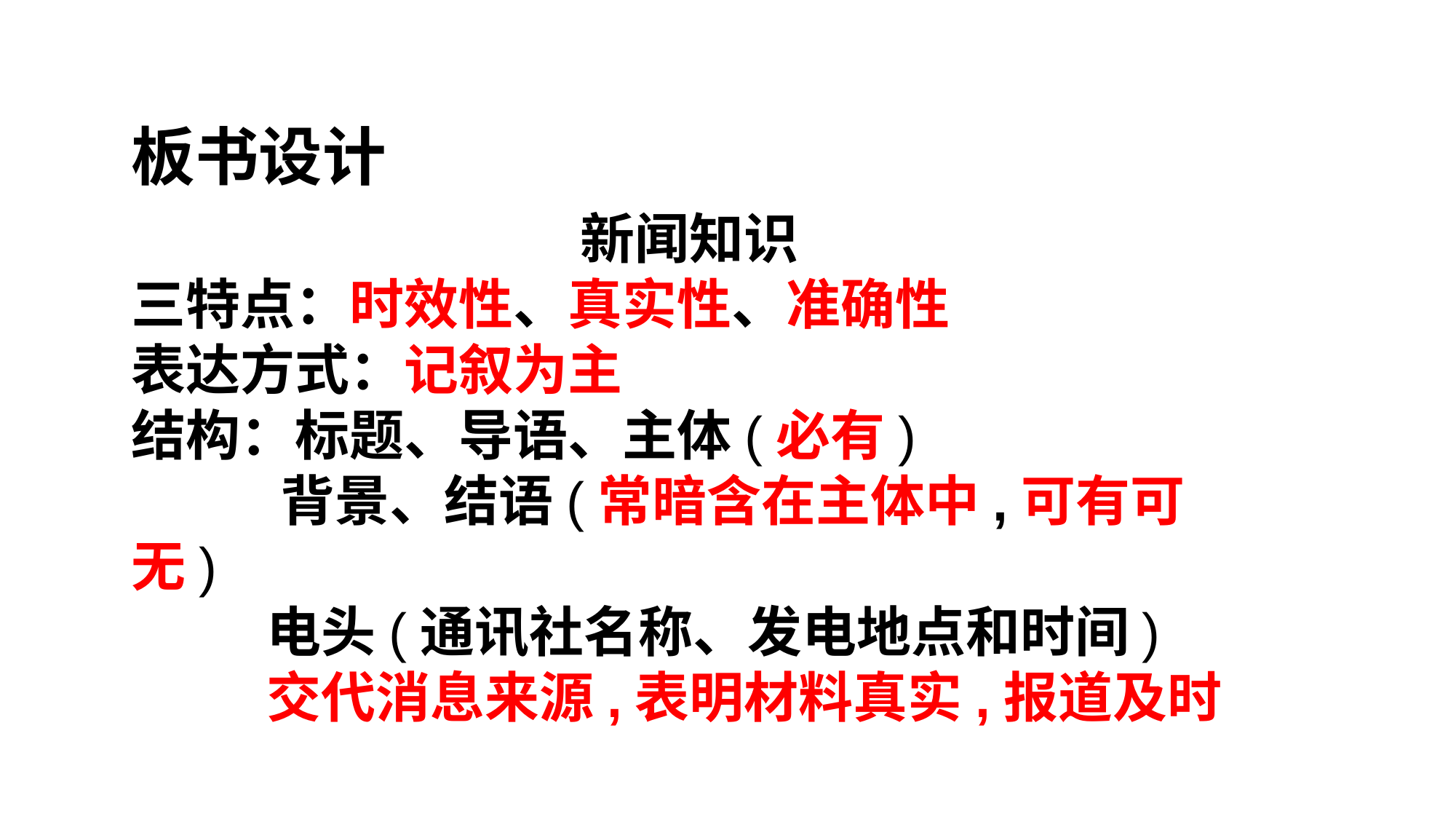

板书设计
新闻知识
三特点：时效性、真实性、准确性
表达方式：记叙为主
结构：标题、导语、主体(必有)
           背景、结语(常暗含在主体中,可有可无)
          电头(通讯社名称、发电地点和时间)
          交代消息来源,表明材料真实,报道及时